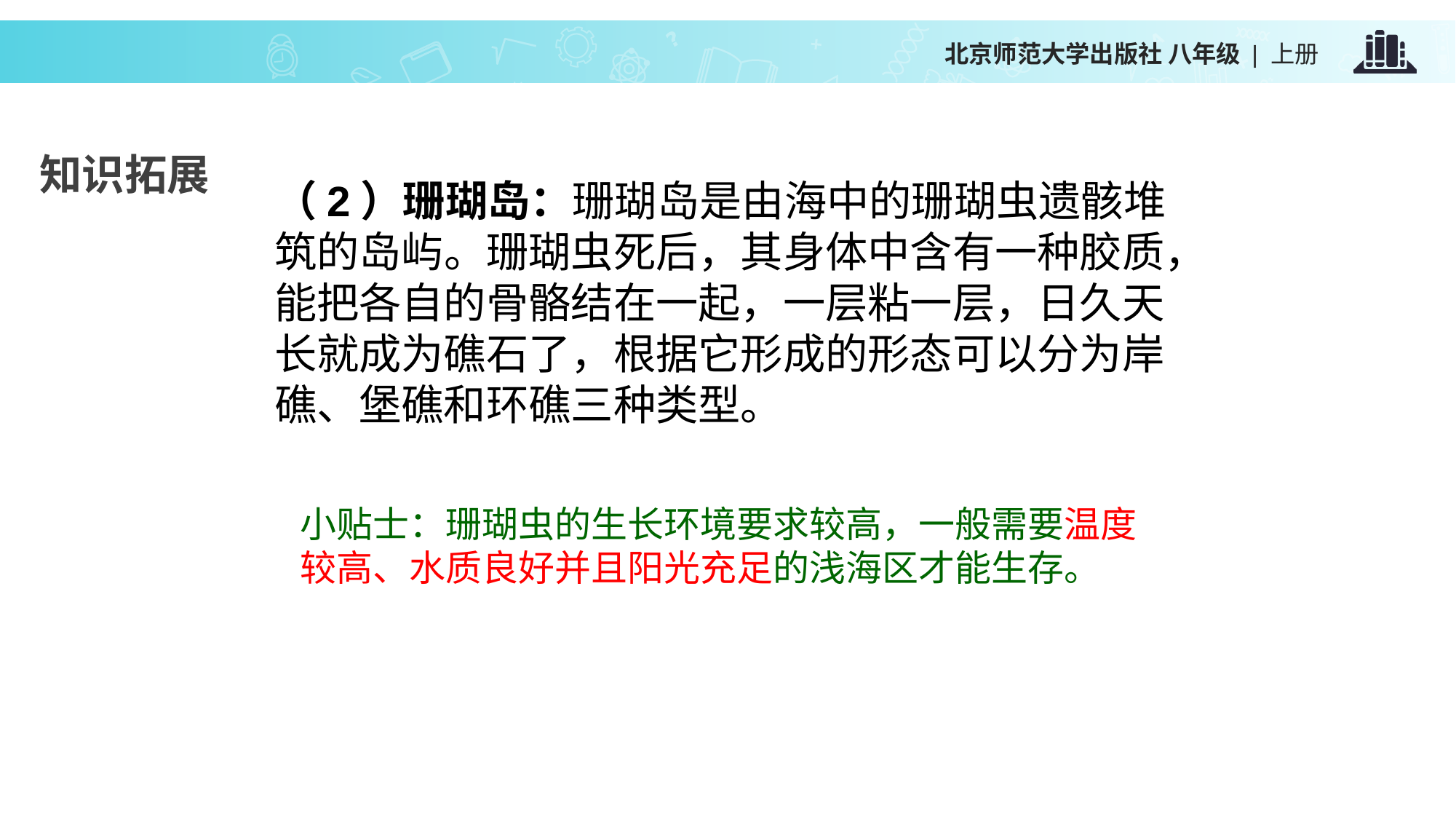

知识拓展
（2）珊瑚岛：珊瑚岛是由海中的珊瑚虫遗骸堆筑的岛屿。珊瑚虫死后，其身体中含有一种胶质，能把各自的骨骼结在一起，一层粘一层，日久天长就成为礁石了，根据它形成的形态可以分为岸礁、堡礁和环礁三种类型。
小贴士：珊瑚虫的生长环境要求较高，一般需要温度较高、水质良好并且阳光充足的浅海区才能生存。